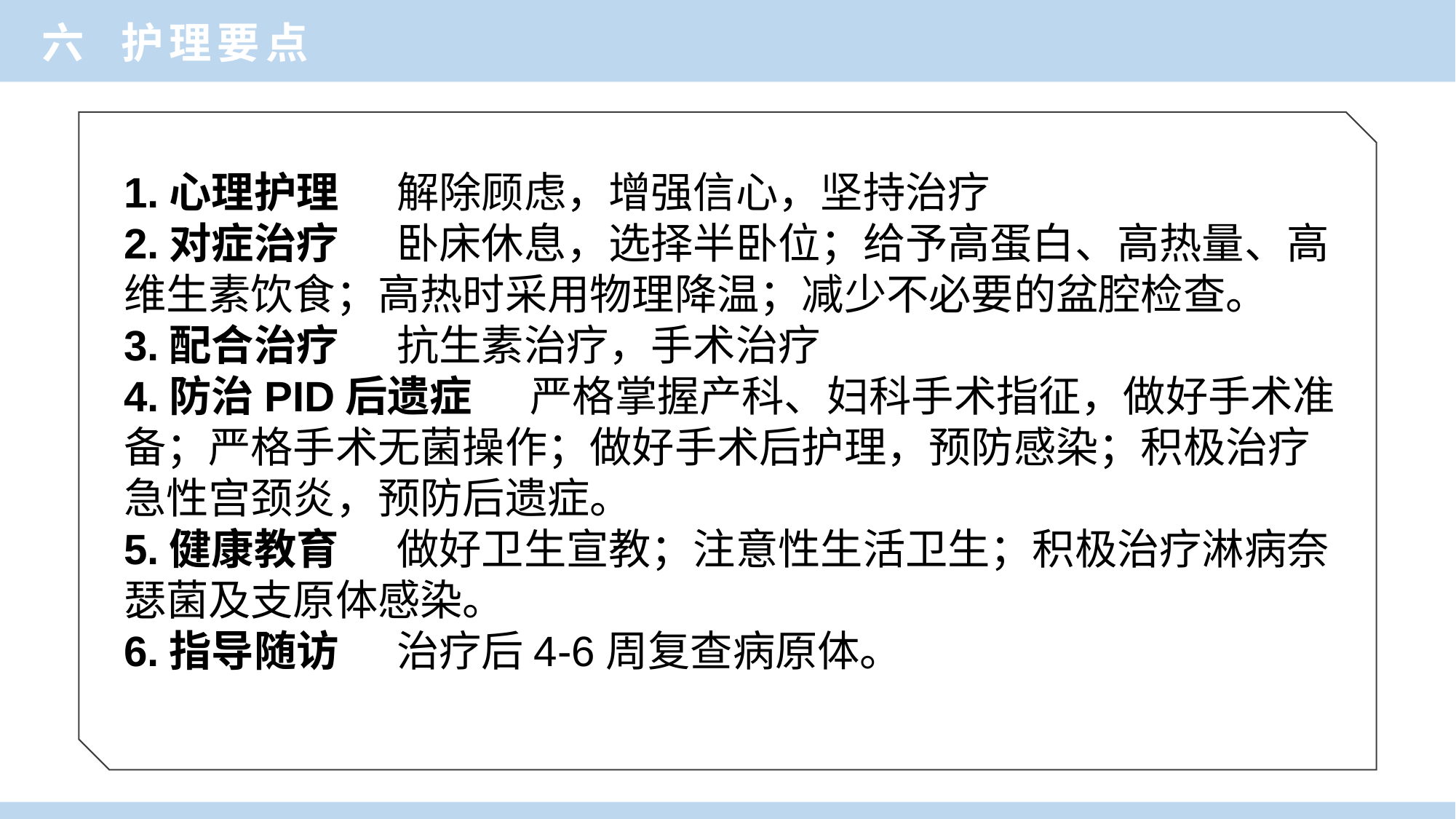

六  护理要点

1.心理护理      解除顾虑，增强信心，坚持治疗
2.对症治疗      卧床休息，选择半卧位；给予高蛋白、高热量、高维生素饮食；高热时采用物理降温；减少不必要的盆腔检查。
3.配合治疗      抗生素治疗，手术治疗
4.防治PID后遗症      严格掌握产科、妇科手术指征，做好手术准备；严格手术无菌操作；做好手术后护理，预防感染；积极治疗急性宫颈炎，预防后遗症。
5.健康教育      做好卫生宣教；注意性生活卫生；积极治疗淋病奈瑟菌及支原体感染。
6.指导随访      治疗后4-6周复查病原体。